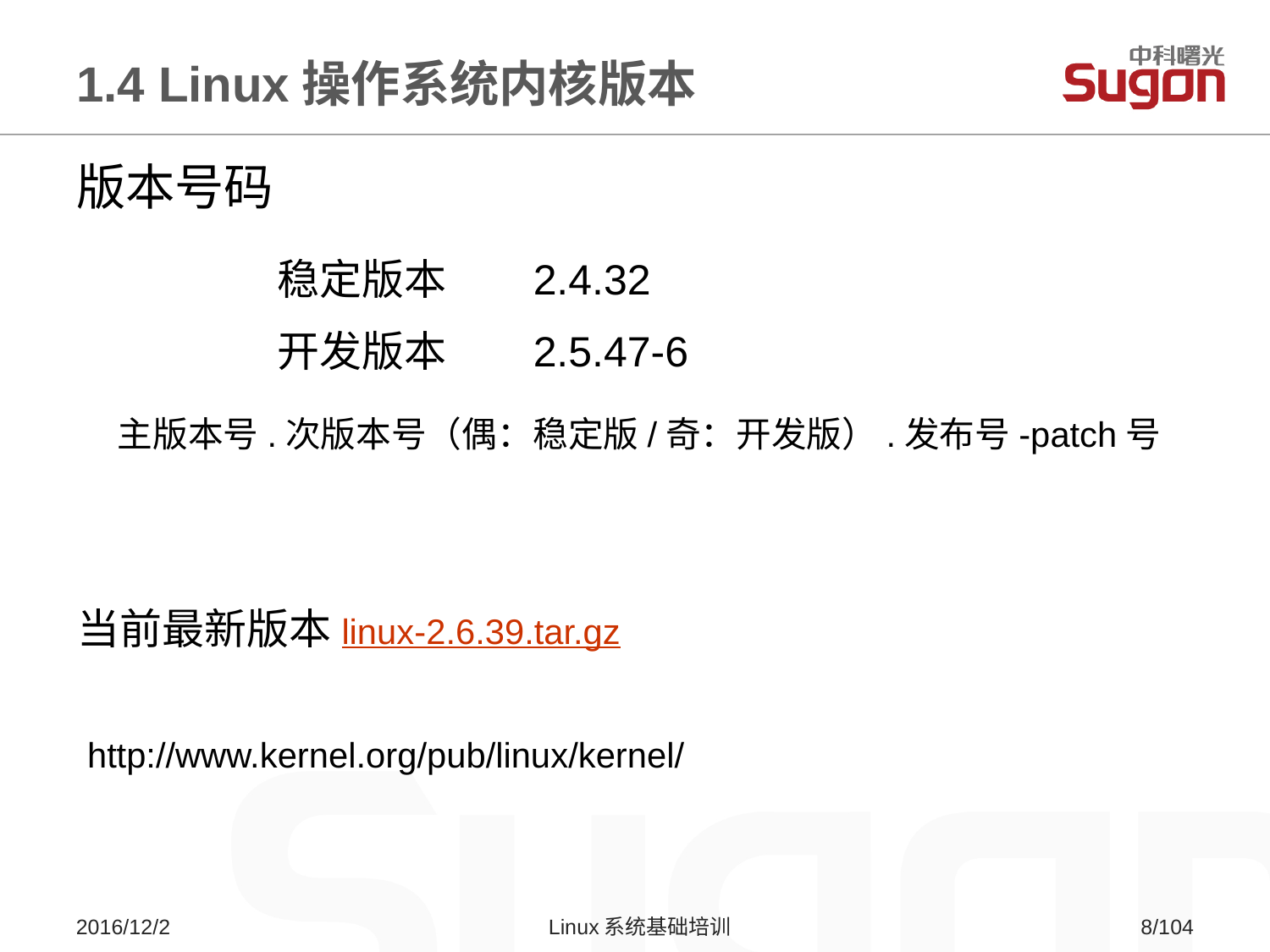

# 1.4 Linux操作系统内核版本
版本号码
稳定版本        2.4.32
开发版本        2.5.47-6
主版本号.次版本号（偶：稳定版/奇：开发版）.发布号-patch号
当前最新版本linux-2.6.39.tar.gz
http://www.kernel.org/pub/linux/kernel/